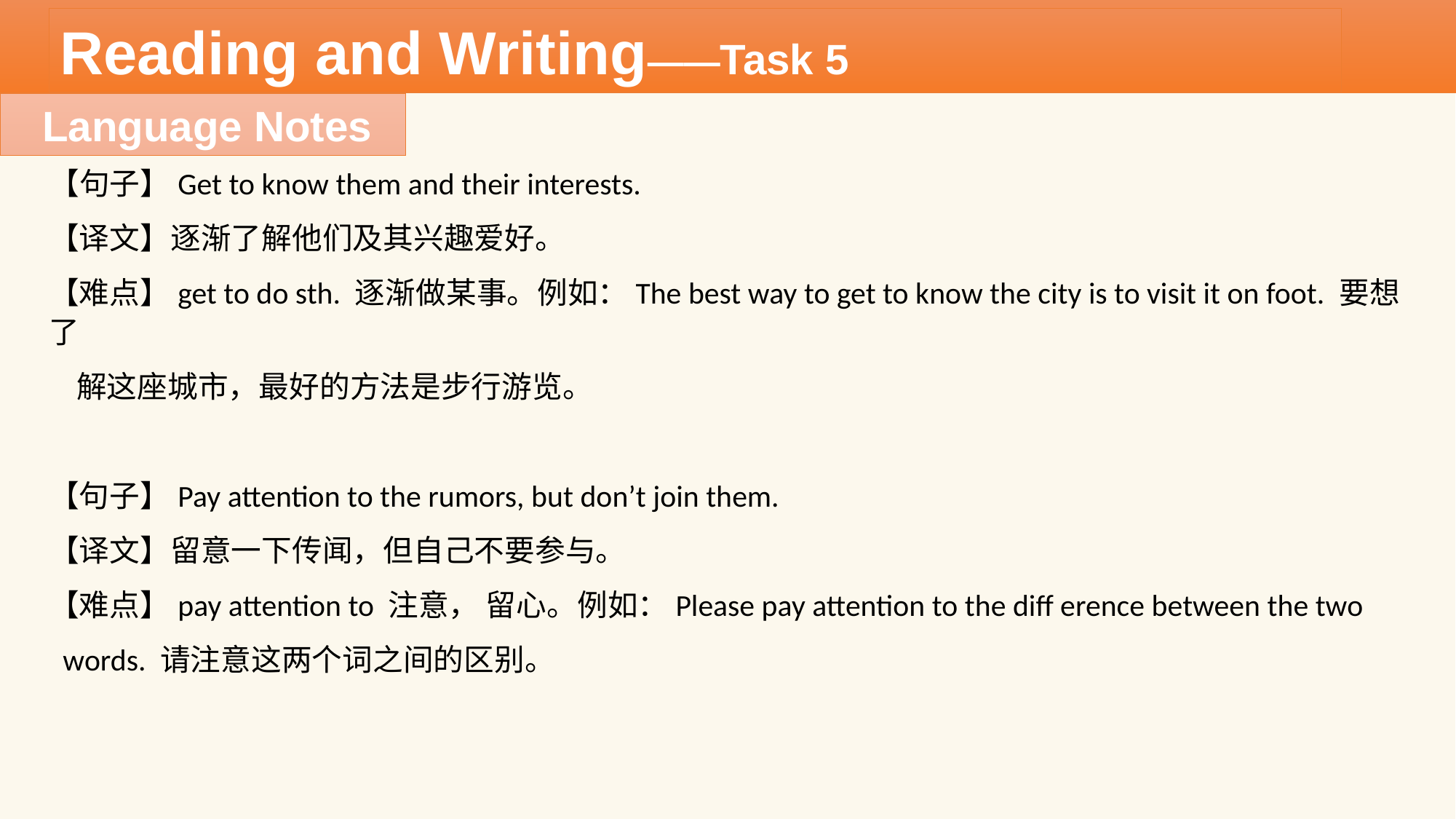

Reading and Writing——Task 5
Language Notes
【句子】Get to know them and their interests.
【译文】逐渐了解他们及其兴趣爱好。
【难点】get to do sth. 逐渐做某事。例如：The best way to get to know the city is to visit it on foot. 要想了
   解这座城市，最好的方法是步行游览。

【句子】Pay attention to the rumors, but don’t join them.
【译文】留意一下传闻，但自己不要参与。
【难点】pay attention to 注意， 留心。例如：Please pay attention to the diff erence between the two
  words. 请注意这两个词之间的区别。